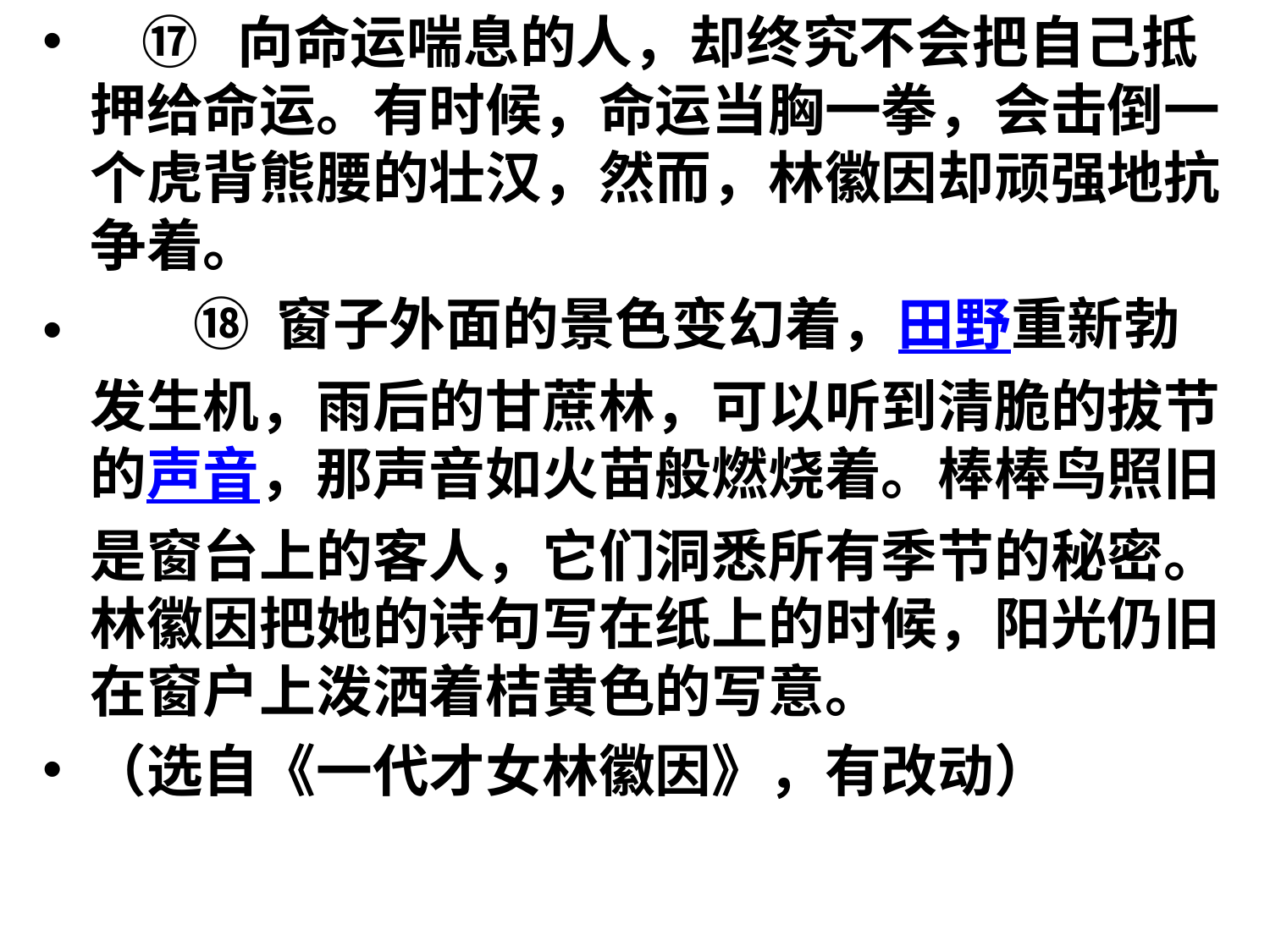

⑰  向命运喘息的人，却终究不会把自己抵押给命运。有时候，命运当胸一拳，会击倒一个虎背熊腰的壮汉，然而，林徽因却顽强地抗争着。
        ⑱ 窗子外面的景色变幻着，田野重新勃发生机，雨后的甘蔗林，可以听到清脆的拔节的声音，那声音如火苗般燃烧着。棒棒鸟照旧是窗台上的客人，它们洞悉所有季节的秘密。林徽因把她的诗句写在纸上的时候，阳光仍旧在窗户上泼洒着桔黄色的写意。
（选自《一代才女林徽因》，有改动）